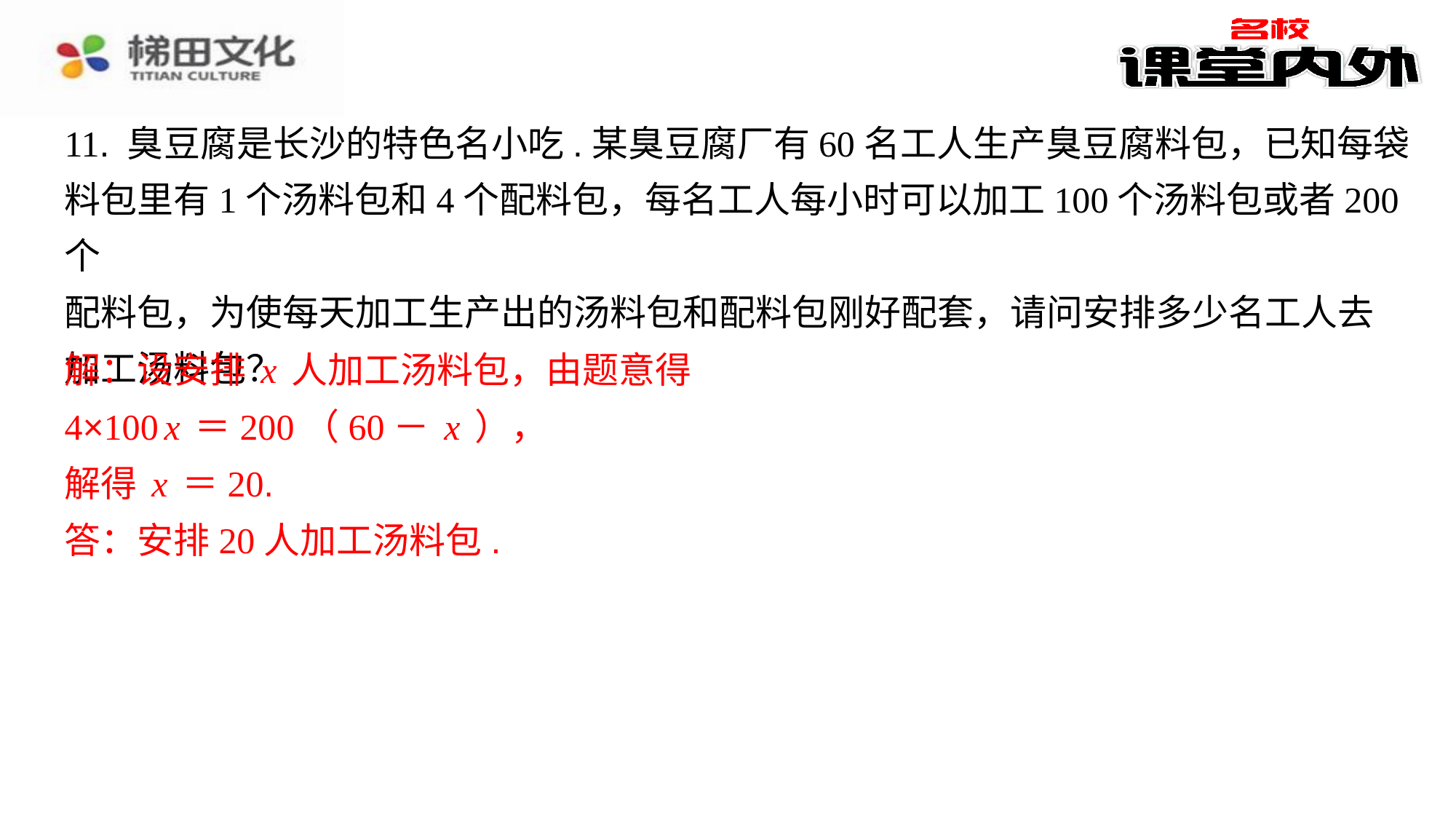

11. 臭豆腐是长沙的特色名小吃.某臭豆腐厂有60名工人生产臭豆腐料包，已知每袋
料包里有1个汤料包和4个配料包，每名工人每小时可以加工100个汤料包或者200个
配料包，为使每天加工生产出的汤料包和配料包刚好配套，请问安排多少名工人去
加工汤料包？
解：设安排x人加工汤料包，由题意得
4×100x＝200（60－x），
解得x＝20.
答：安排20人加工汤料包.
解：设安排x人加工汤料包，由题意得
4×100x＝200（60－x），
解得x＝20.
答：安排20人加工汤料包.